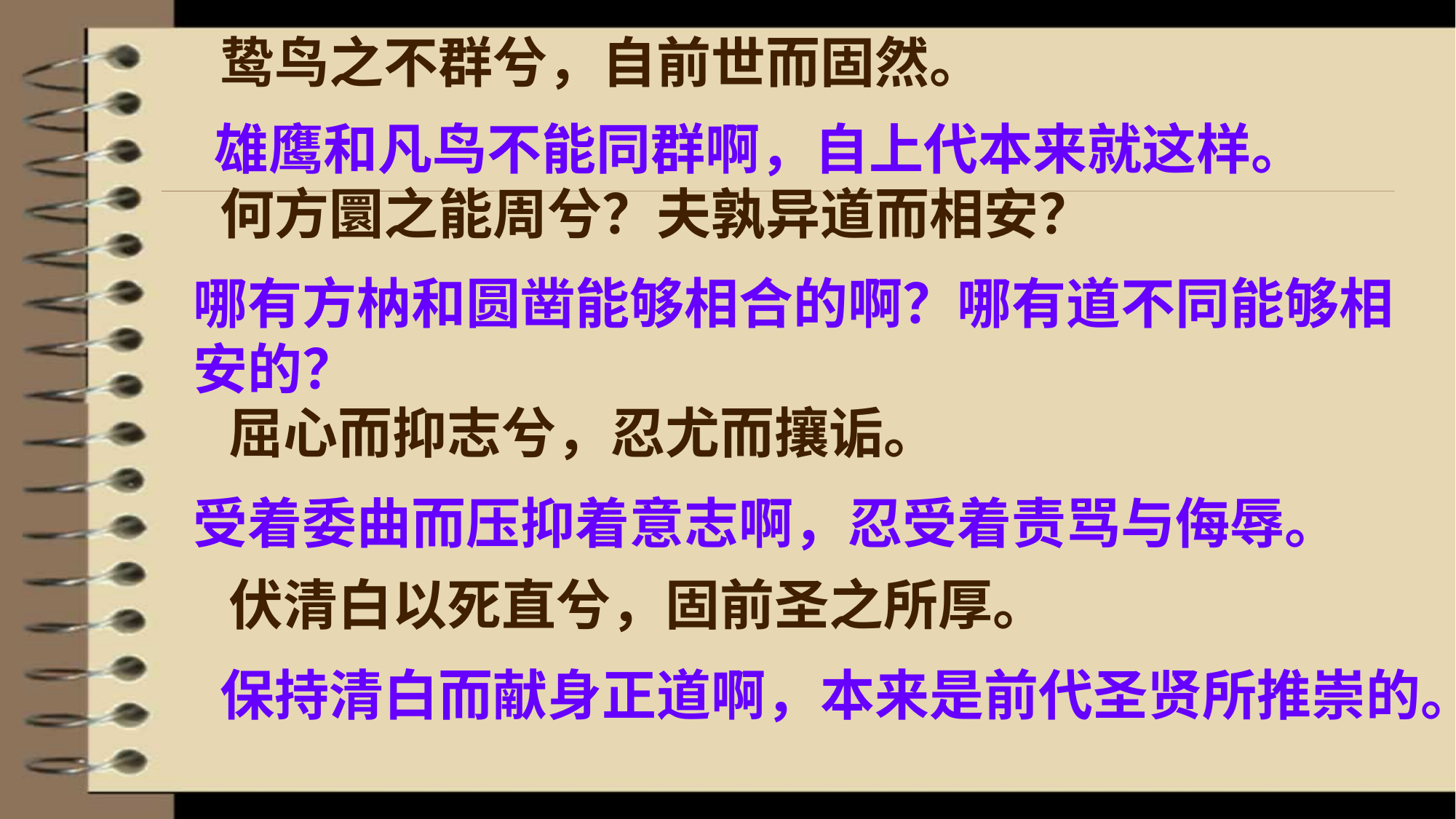

鸷鸟之不群兮，自前世而固然。
何方圜之能周兮？夫孰异道而相安？
雄鹰和凡鸟不能同群啊，自上代本来就这样。
哪有方枘和圆凿能够相合的啊？哪有道不同能够相安的？
屈心而抑志兮，忍尤而攘诟。

伏清白以死直兮，固前圣之所厚。

受着委曲而压抑着意志啊，忍受着责骂与侮辱。
保持清白而献身正道啊，本来是前代圣贤所推崇的。